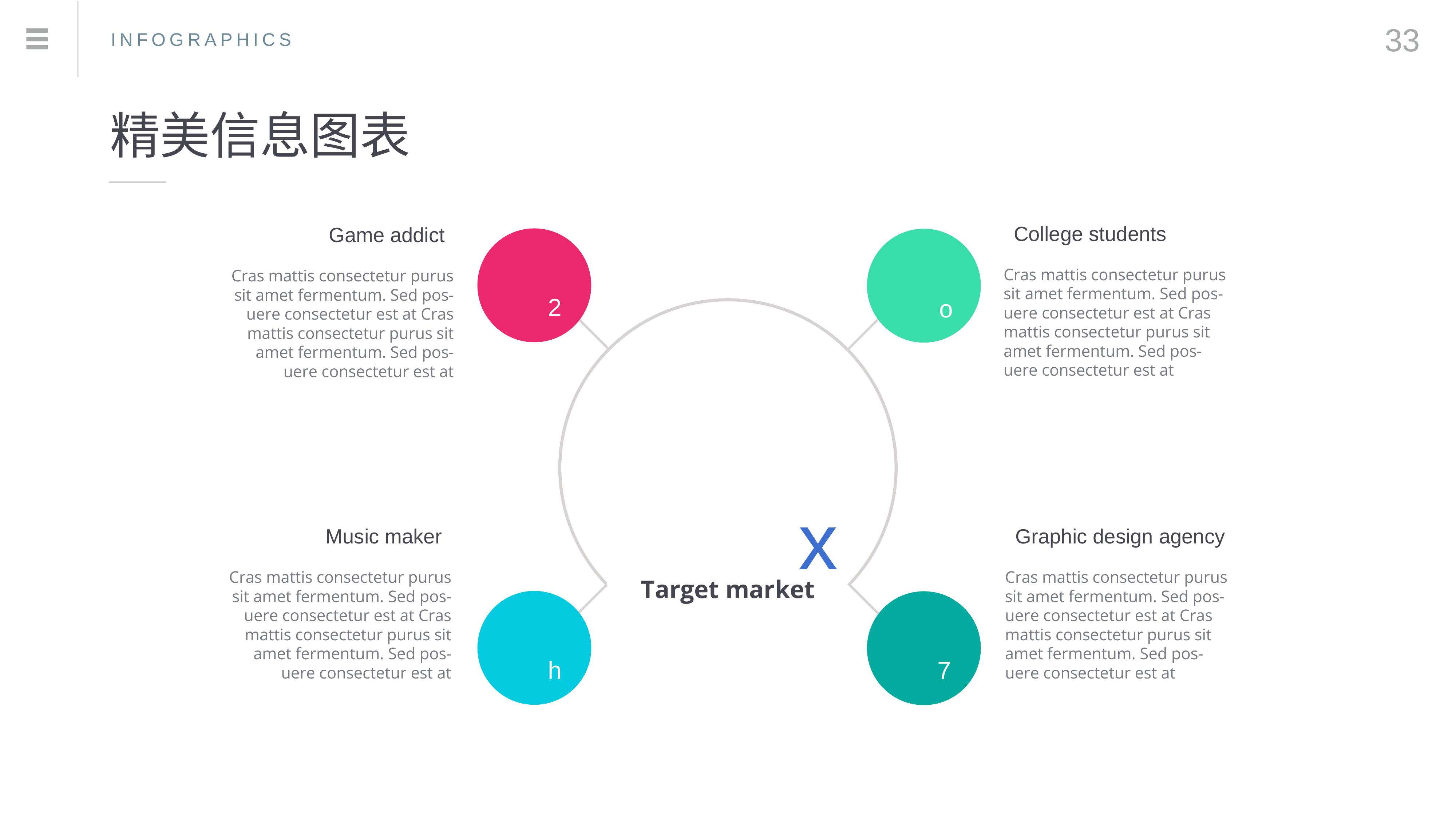

33
INFOGRAPHICS
精美信息图表

College students
Game addict

2
o
Cras mattis consectetur purus sit amet fermentum. Sed pos-
uere consectetur est at Cras mattis consectetur purus sit amet fermentum. Sed pos-
uere consectetur est at
Cras mattis consectetur purus sit amet fermentum. Sed pos-
uere consectetur est at Cras mattis consectetur purus sit amet fermentum. Sed pos-
uere consectetur est at

x
Music maker
Graphic design agency
Cras mattis consectetur purus sit amet fermentum. Sed pos-
uere consectetur est at Cras mattis consectetur purus sit amet fermentum. Sed pos-
uere consectetur est at
Cras mattis consectetur purus sit amet fermentum. Sed pos-
uere consectetur est at Cras mattis consectetur purus sit amet fermentum. Sed pos-
uere consectetur est at
Target market

7
h